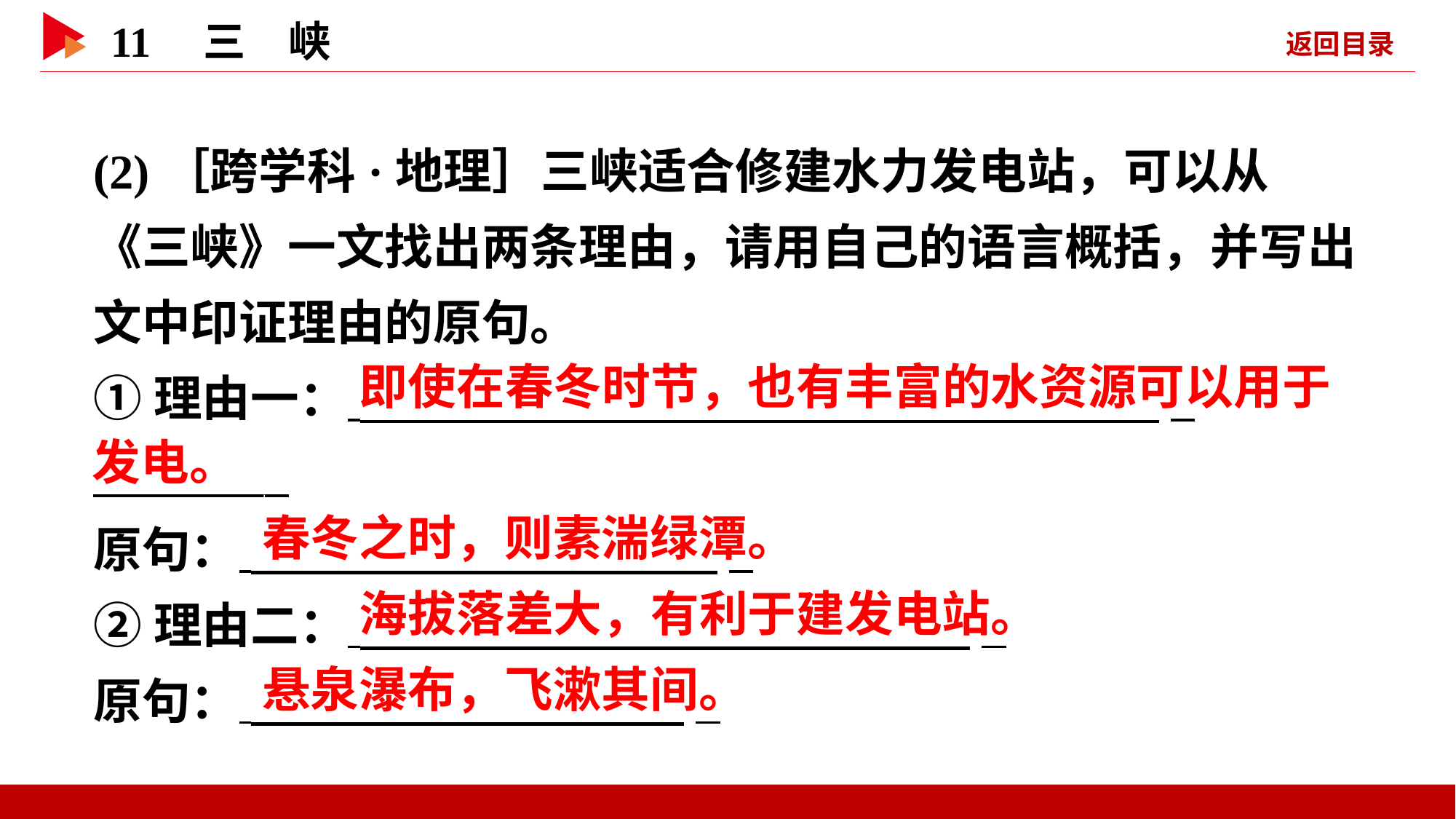

(2)［跨学科·地理］三峡适合修建水力发电站，可以从《三峡》一文找出两条理由，请用自己的语言概括，并写出文中印证理由的原句。
①理由一：                                                                         _
             _
原句：                                           _
②理由二：                                                        _
原句：                                        _
 即使在春冬时节，也有丰富的水资源可以用于
发电。
 春冬之时，则素湍绿潭。
 海拔落差大，有利于建发电站。
 悬泉瀑布，飞漱其间。